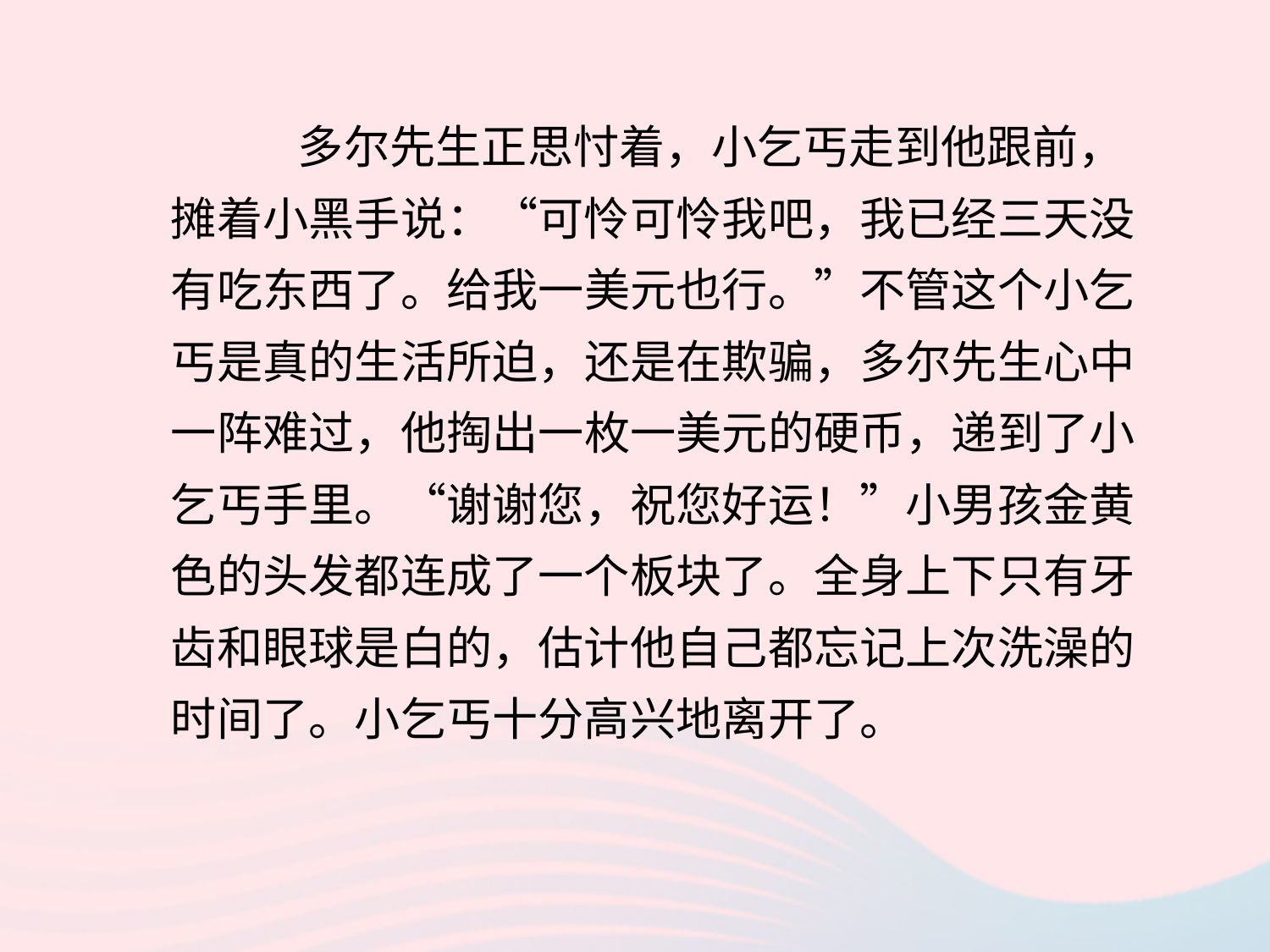

多尔先生正思忖着，小乞丐走到他跟前，摊着小黑手说：“可怜可怜我吧，我已经三天没有吃东西了。给我一美元也行。”不管这个小乞丐是真的生活所迫，还是在欺骗，多尔先生心中一阵难过，他掏出一枚一美元的硬币，递到了小乞丐手里。“谢谢您，祝您好运！”小男孩金黄色的头发都连成了一个板块了。全身上下只有牙齿和眼球是白的，估计他自己都忘记上次洗澡的时间了。小乞丐十分高兴地离开了。